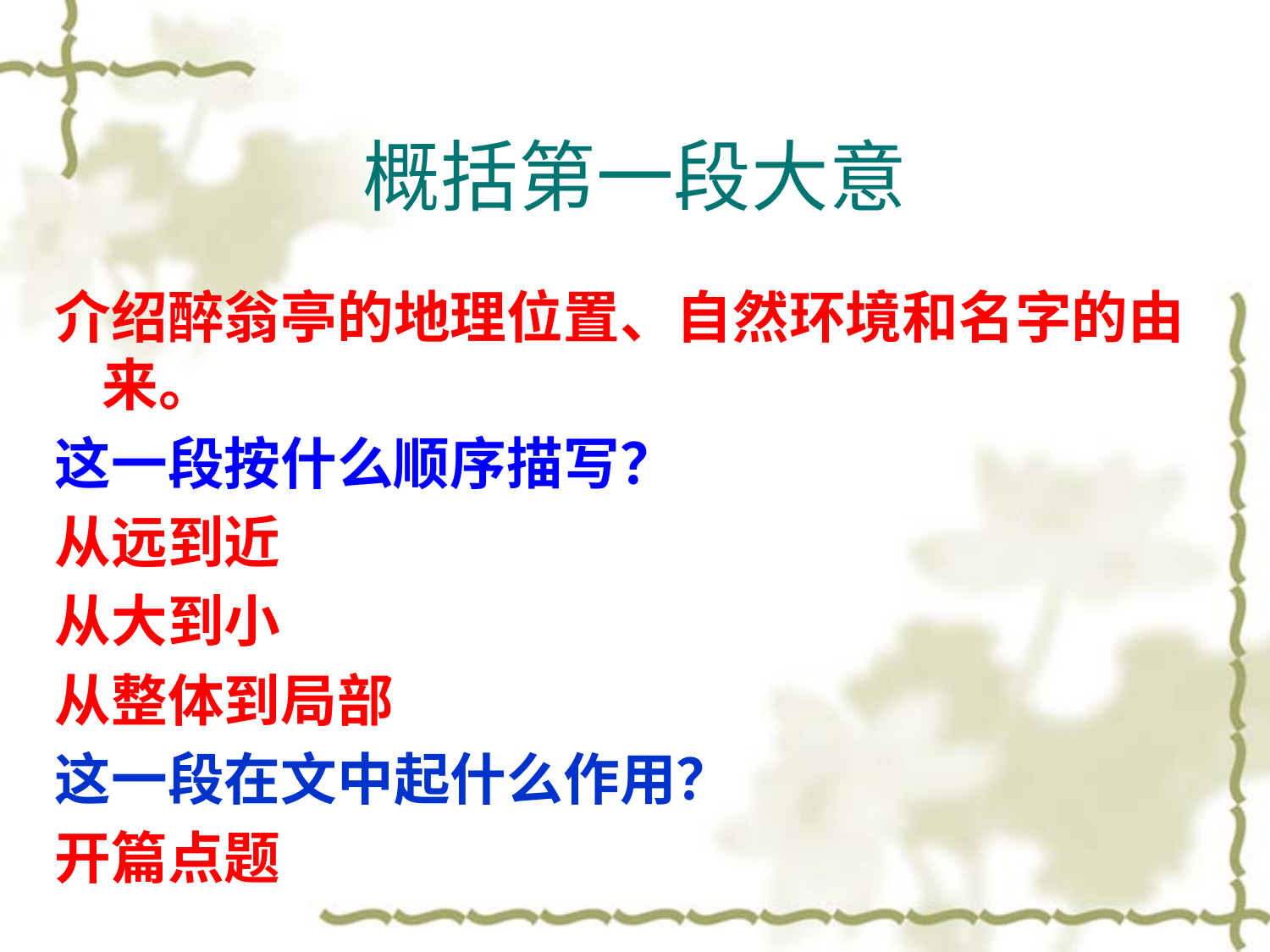

# 概括第一段大意
介绍醉翁亭的地理位置、自然环境和名字的由来。
这一段按什么顺序描写？
从远到近
从大到小
从整体到局部
这一段在文中起什么作用？
开篇点题